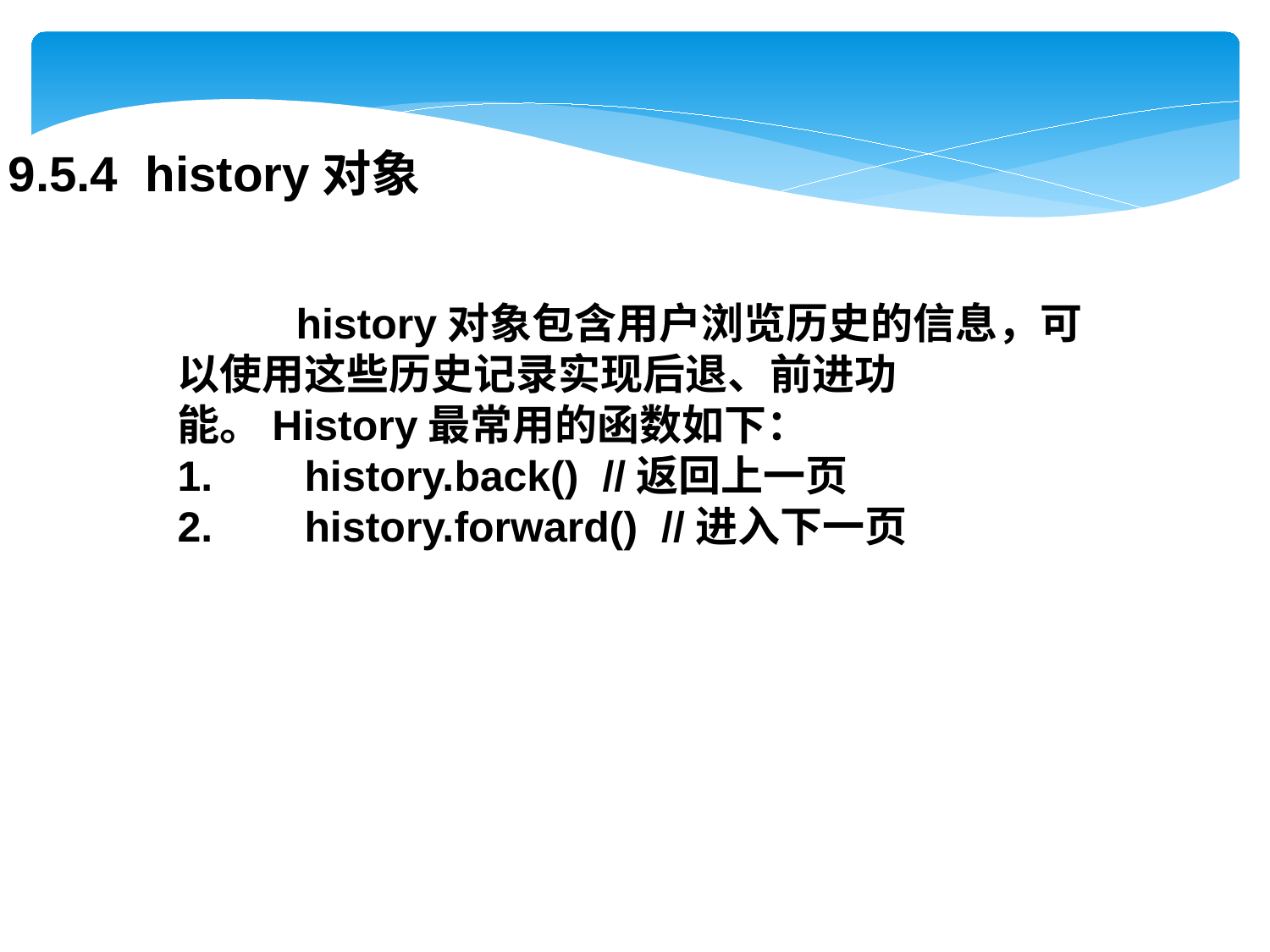

9.5.4  history对象
          history对象包含用户浏览历史的信息，可以使用这些历史记录实现后退、前进功能。History最常用的函数如下：
1.	history.back()  //返回上一页
2.	history.forward()  //进入下一页